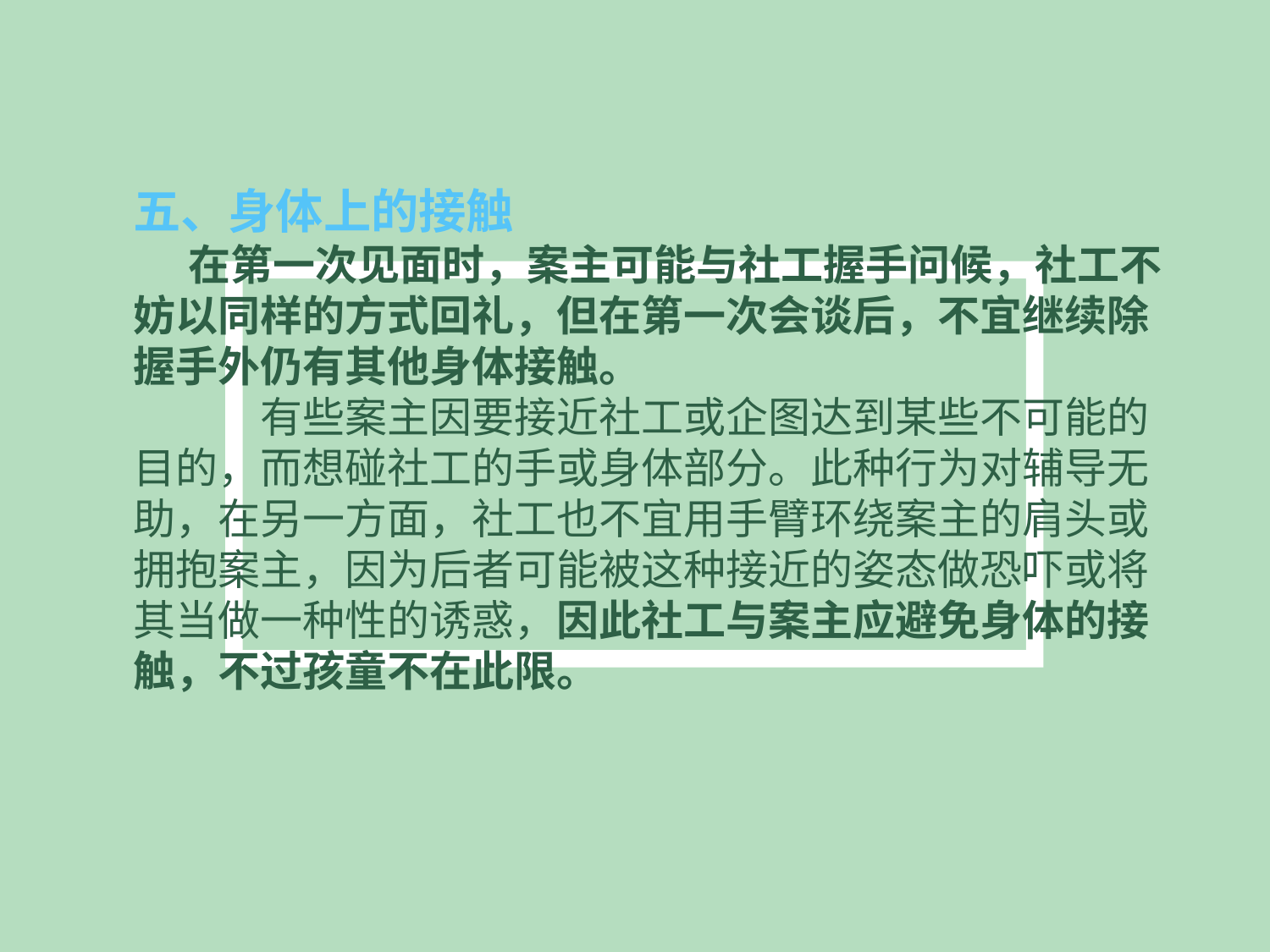

五、身体上的接触
       在第一次见面时，案主可能与社工握手问候，社工不妨以同样的方式回礼，但在第一次会谈后，不宜继续除握手外仍有其他身体接触。
	有些案主因要接近社工或企图达到某些不可能的目的，而想碰社工的手或身体部分。此种行为对辅导无助，在另一方面，社工也不宜用手臂环绕案主的肩头或拥抱案主，因为后者可能被这种接近的姿态做恐吓或将其当做一种性的诱惑，因此社工与案主应避免身体的接触，不过孩童不在此限。